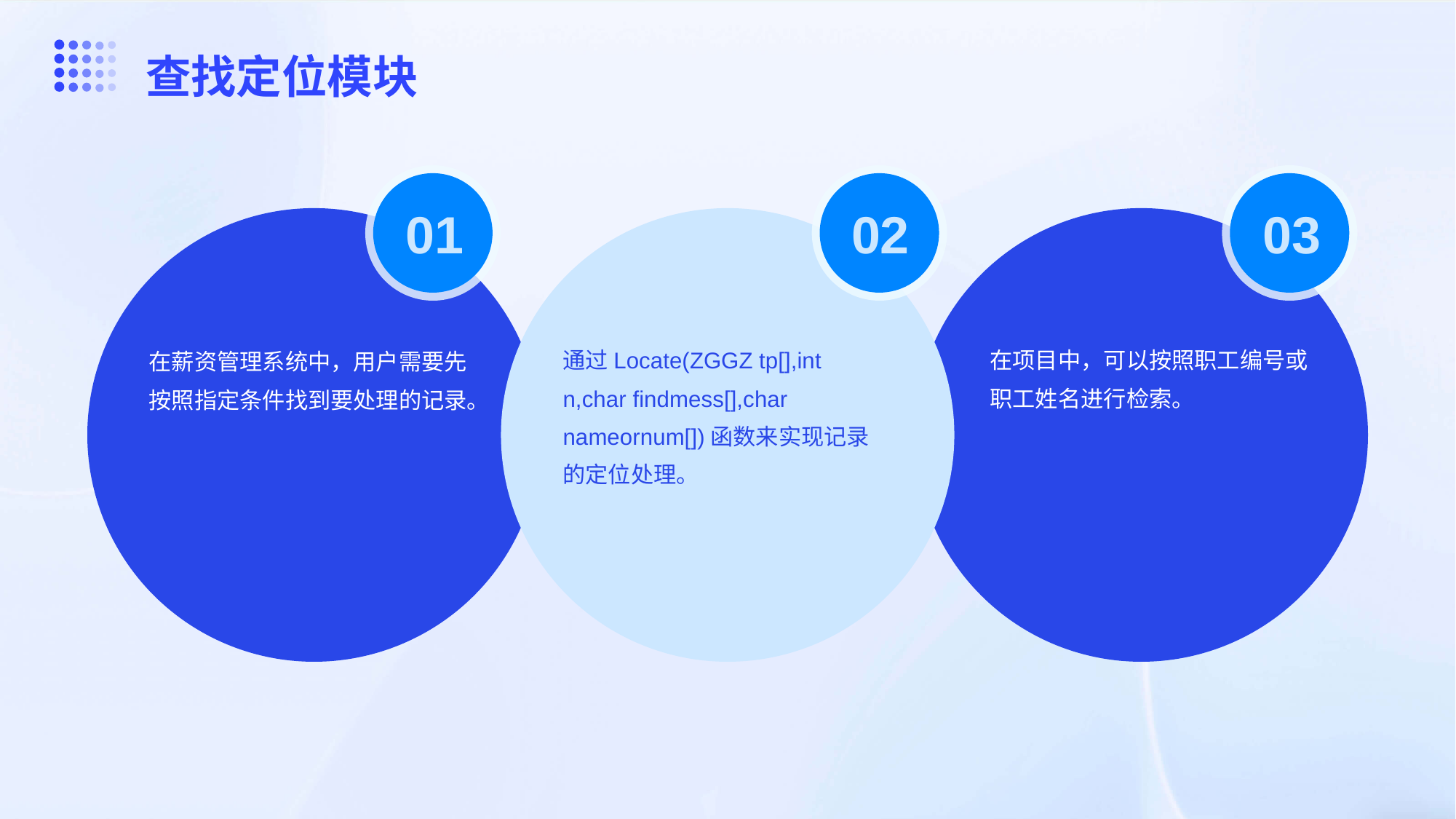

查找定位模块

01
02
03

通过Locate(ZGGZ tp[],int n,char findmess[],char nameornum[])函数来实现记录的定位处理。
在项目中，可以按照职工编号或职工姓名进行检索。
在薪资管理系统中，用户需要先按照指定条件找到要处理的记录。